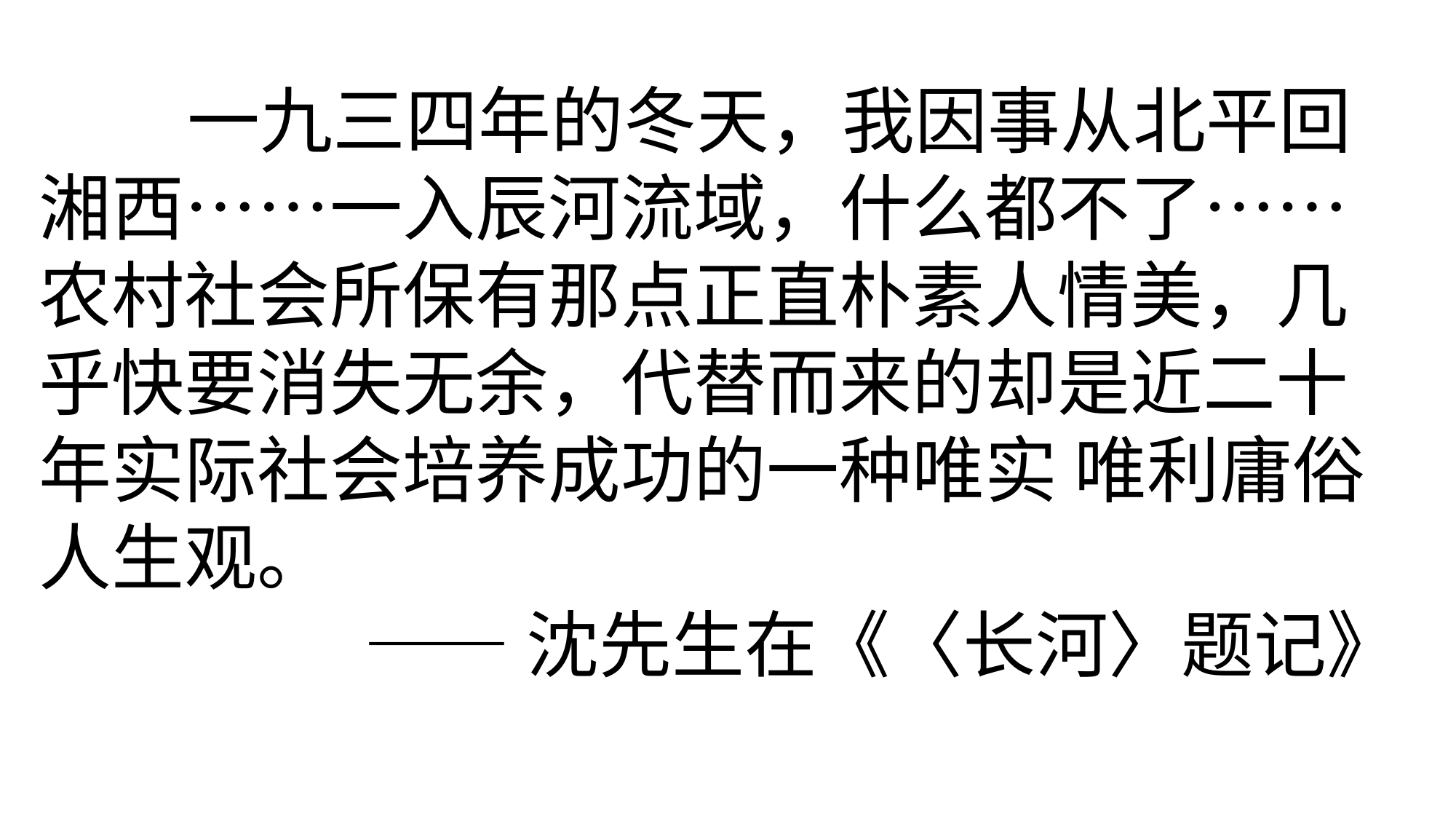

一九三四年的冬天，我因事从北平回湘西……一入辰河流域，什么都不了…… 农村社会所保有那点正直朴素人情美，几乎快要消失无余，代替而来的却是近二十年实际社会培养成功的一种唯实 唯利庸俗人生观。
              ——沈先生在《〈长河〉题记》